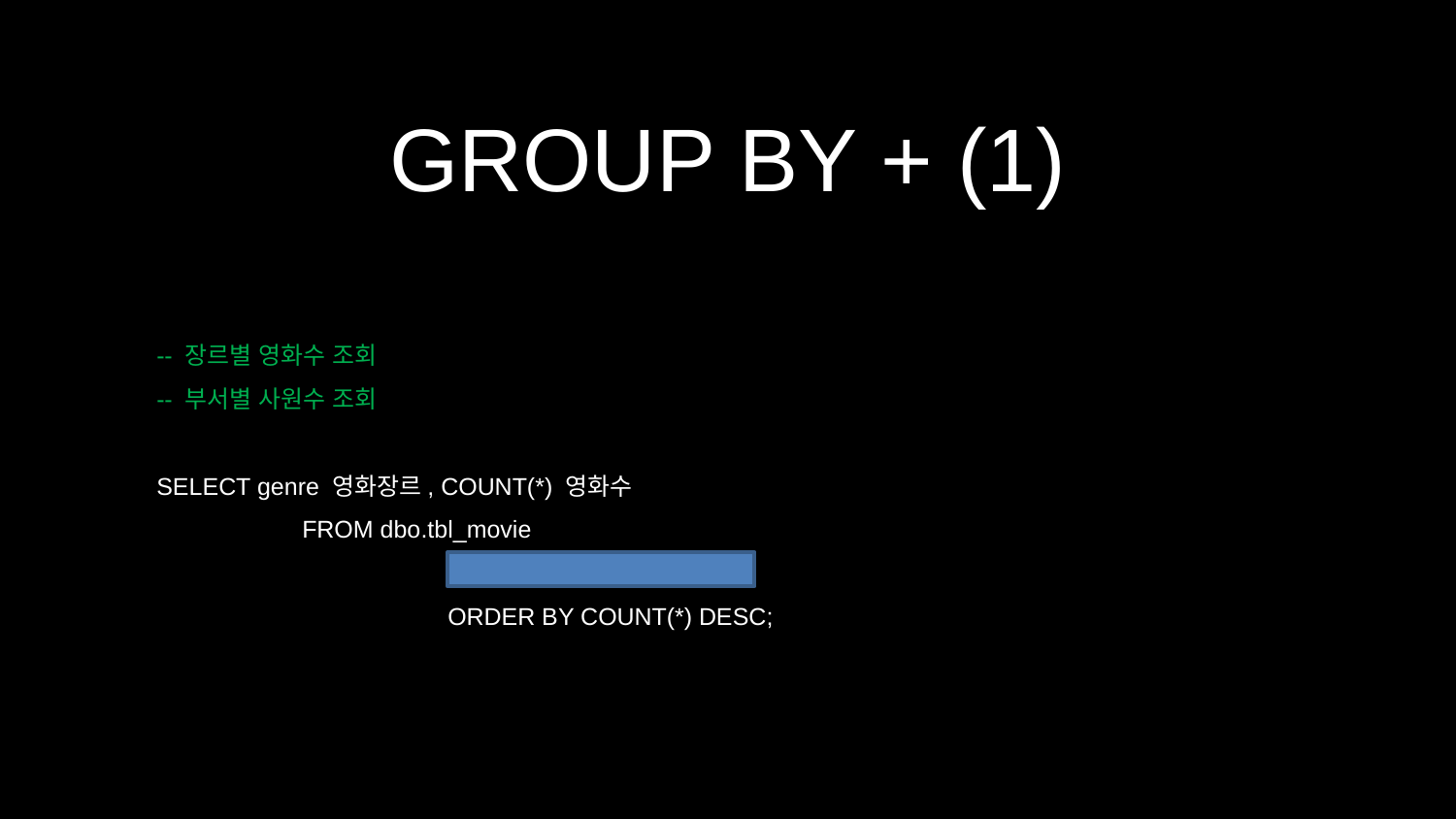

GROUP BY + (1)
-- 장르별 영화수 조회
-- 부서별 사원수 조회

SELECT genre 영화장르, COUNT(*) 영화수
	FROM dbo.tbl_movie
		GROUP BY genre
		ORDER BY COUNT(*) DESC;